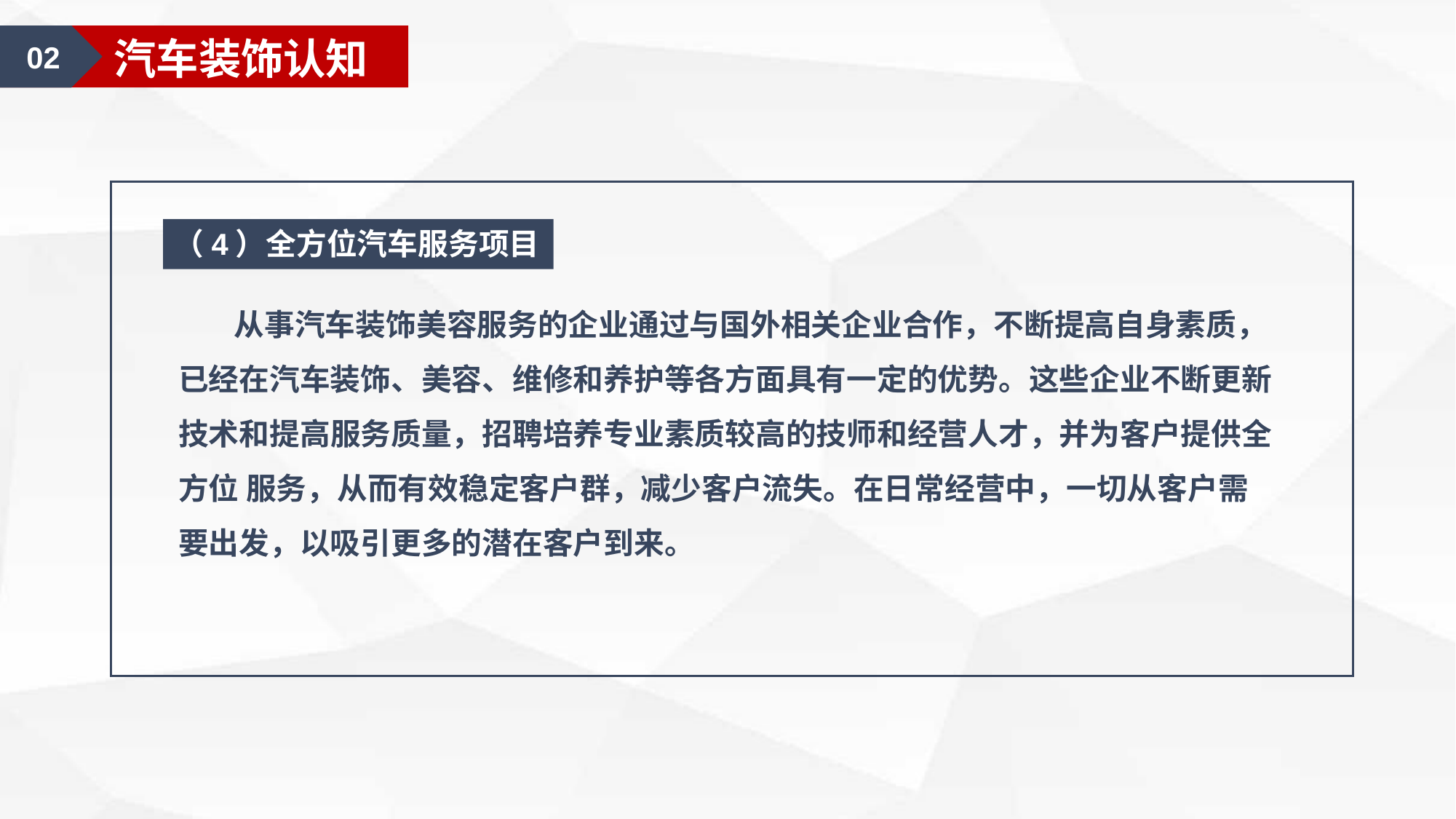

02
汽车装饰认知

（4）全方位汽车服务项目
       从事汽车装饰美容服务的企业通过与国外相关企业合作，不断提高自身素质，已经在汽车装饰、美容、维修和养护等各方面具有一定的优势。这些企业不断更新技术和提高服务质量，招聘培养专业素质较高的技师和经营人才，并为客户提供全方位 服务，从而有效稳定客户群，减少客户流失。在日常经营中，一切从客户需要出发，以吸引更多的潜在客户到来。